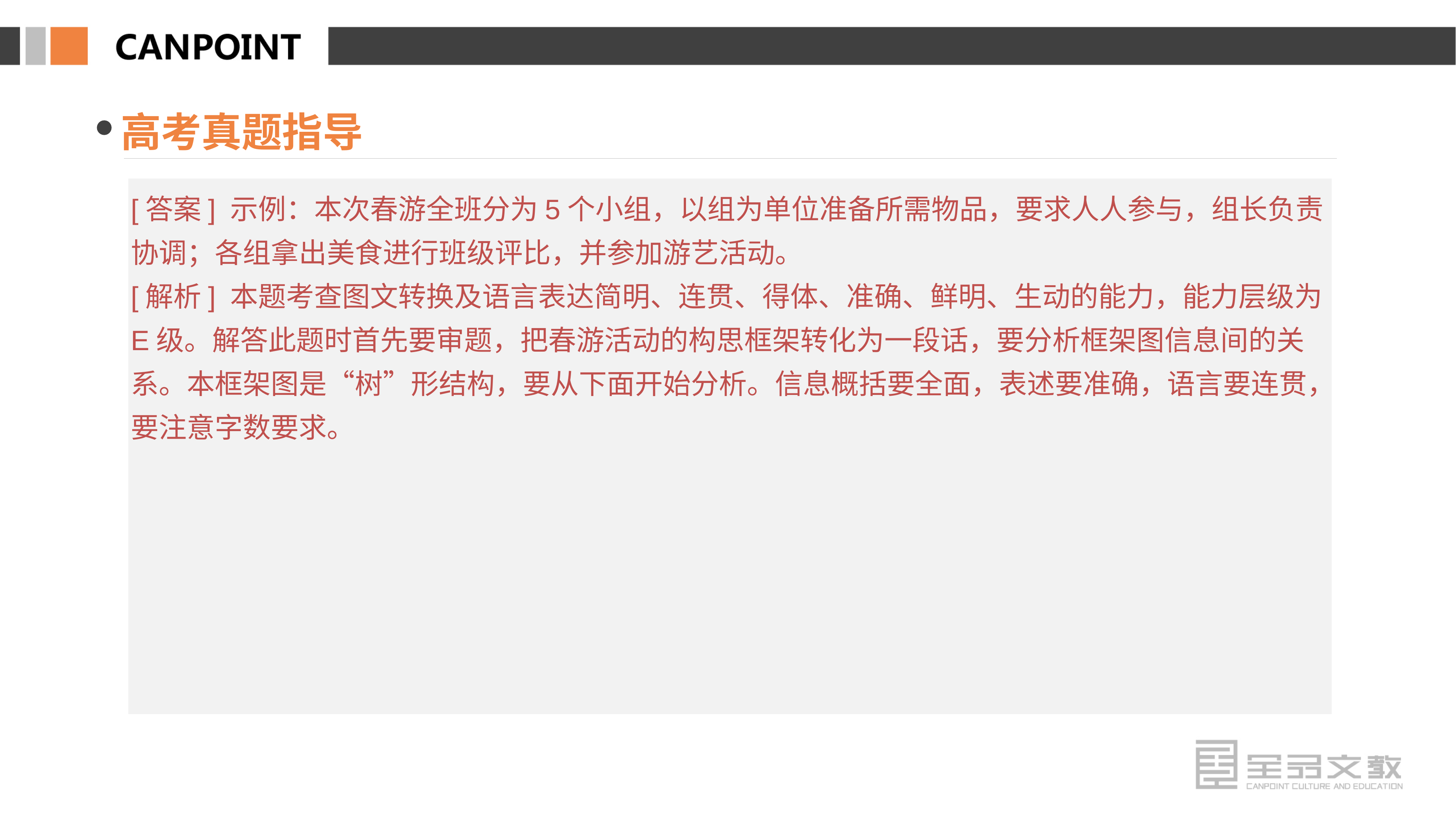

高考真题指导

[答案] 示例：本次春游全班分为5个小组，以组为单位准备所需物品，要求人人参与，组长负责协调；各组拿出美食进行班级评比，并参加游艺活动。
[解析] 本题考查图文转换及语言表达简明、连贯、得体、准确、鲜明、生动的能力，能力层级为E级。解答此题时首先要审题，把春游活动的构思框架转化为一段话，要分析框架图信息间的关系。本框架图是“树”形结构，要从下面开始分析。信息概括要全面，表述要准确，语言要连贯，要注意字数要求。